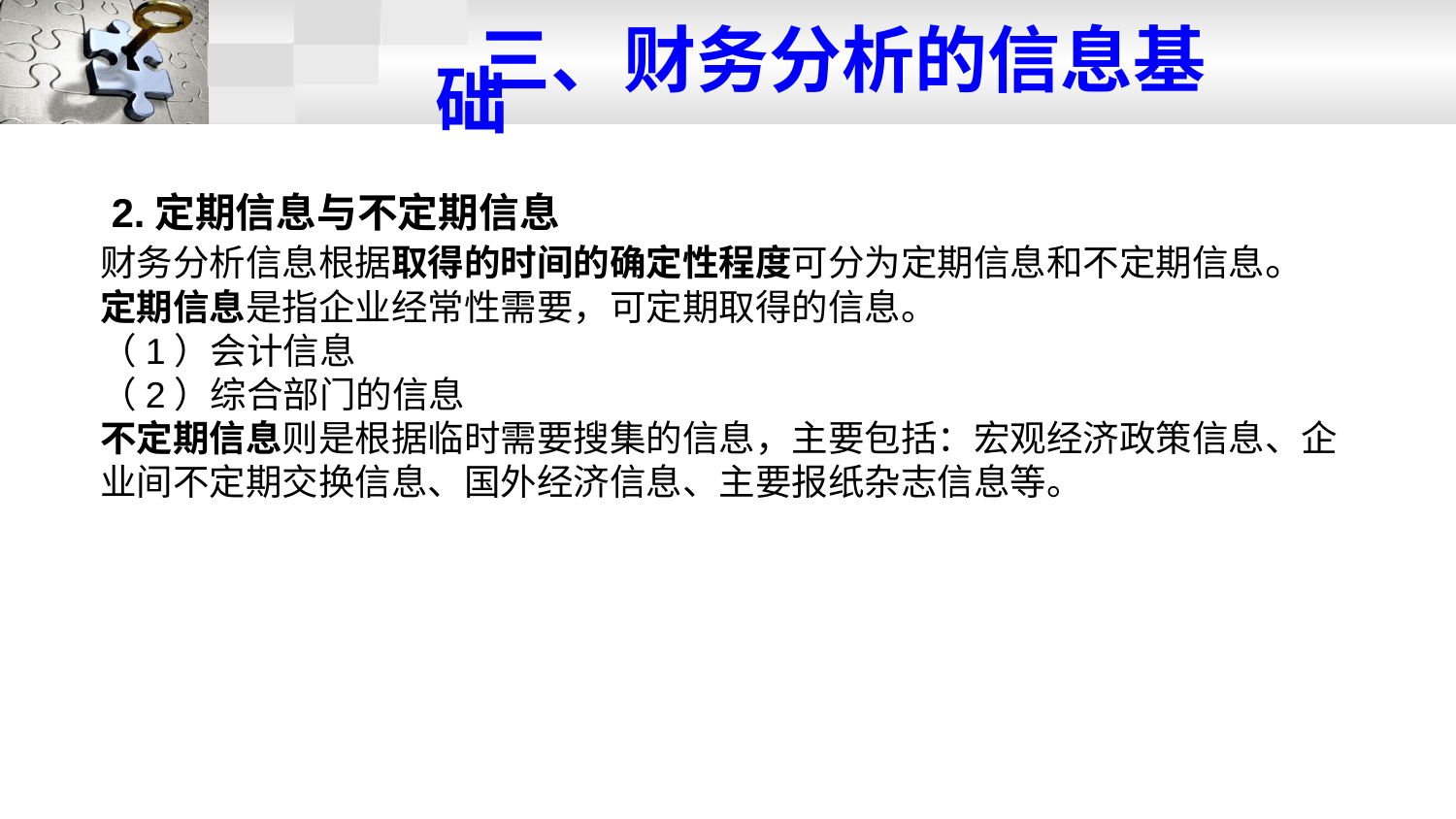

三、财务分析的信息基础
 2.定期信息与不定期信息
财务分析信息根据取得的时间的确定性程度可分为定期信息和不定期信息。
定期信息是指企业经常性需要，可定期取得的信息。
（1）会计信息
（2）综合部门的信息
不定期信息则是根据临时需要搜集的信息，主要包括：宏观经济政策信息、企业间不定期交换信息、国外经济信息、主要报纸杂志信息等。